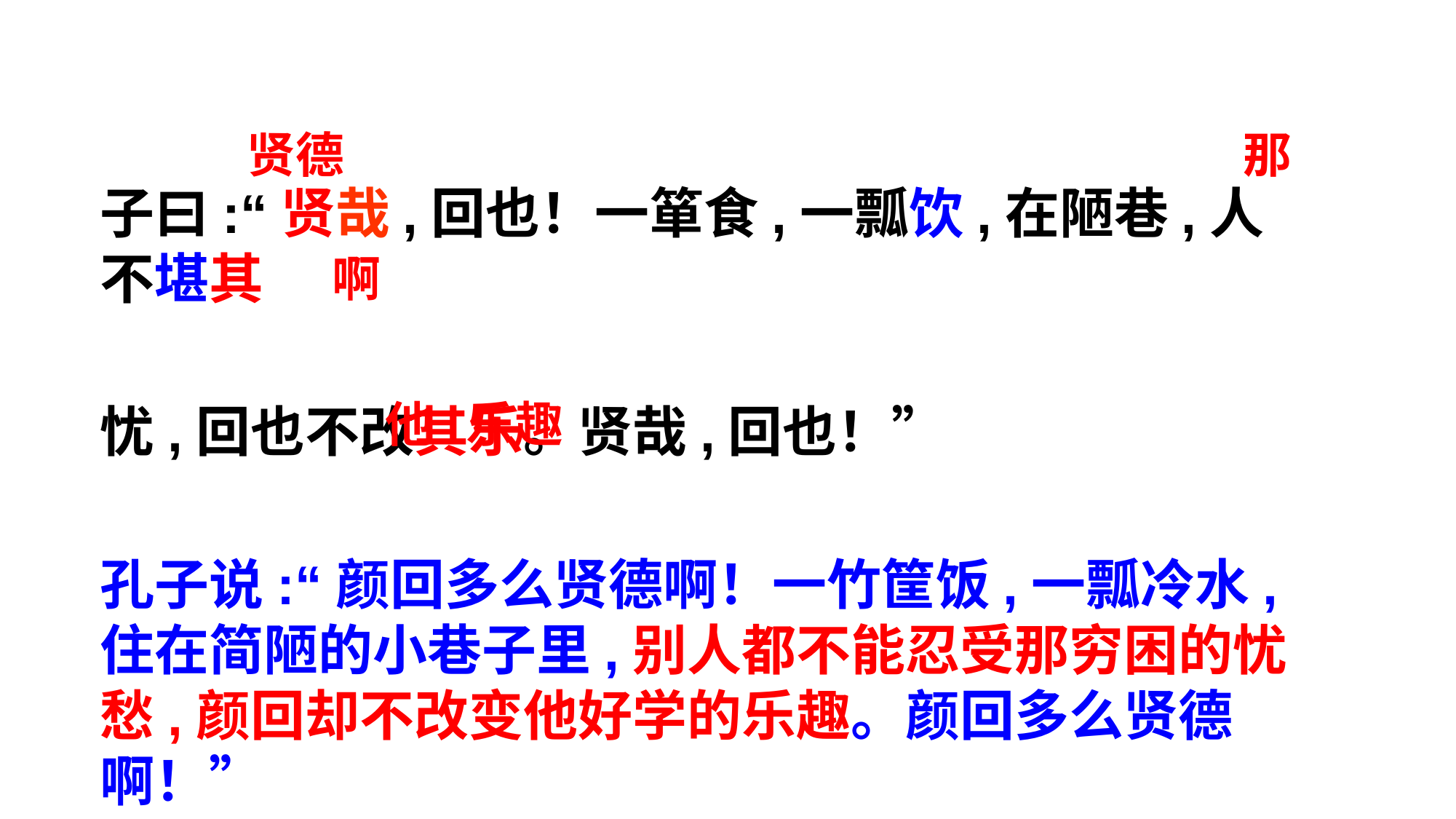

贤德
那
子曰:“贤哉,回也！一箪食,一瓢饮,在陋巷,人不堪其

忧,回也不改其乐。贤哉,回也！”

孔子说:“颜回多么贤德啊！一竹筐饭,一瓢冷水,住在简陋的小巷子里,别人都不能忍受那穷困的忧愁,颜回却不改变他好学的乐趣。颜回多么贤德啊！”
啊
他
乐趣